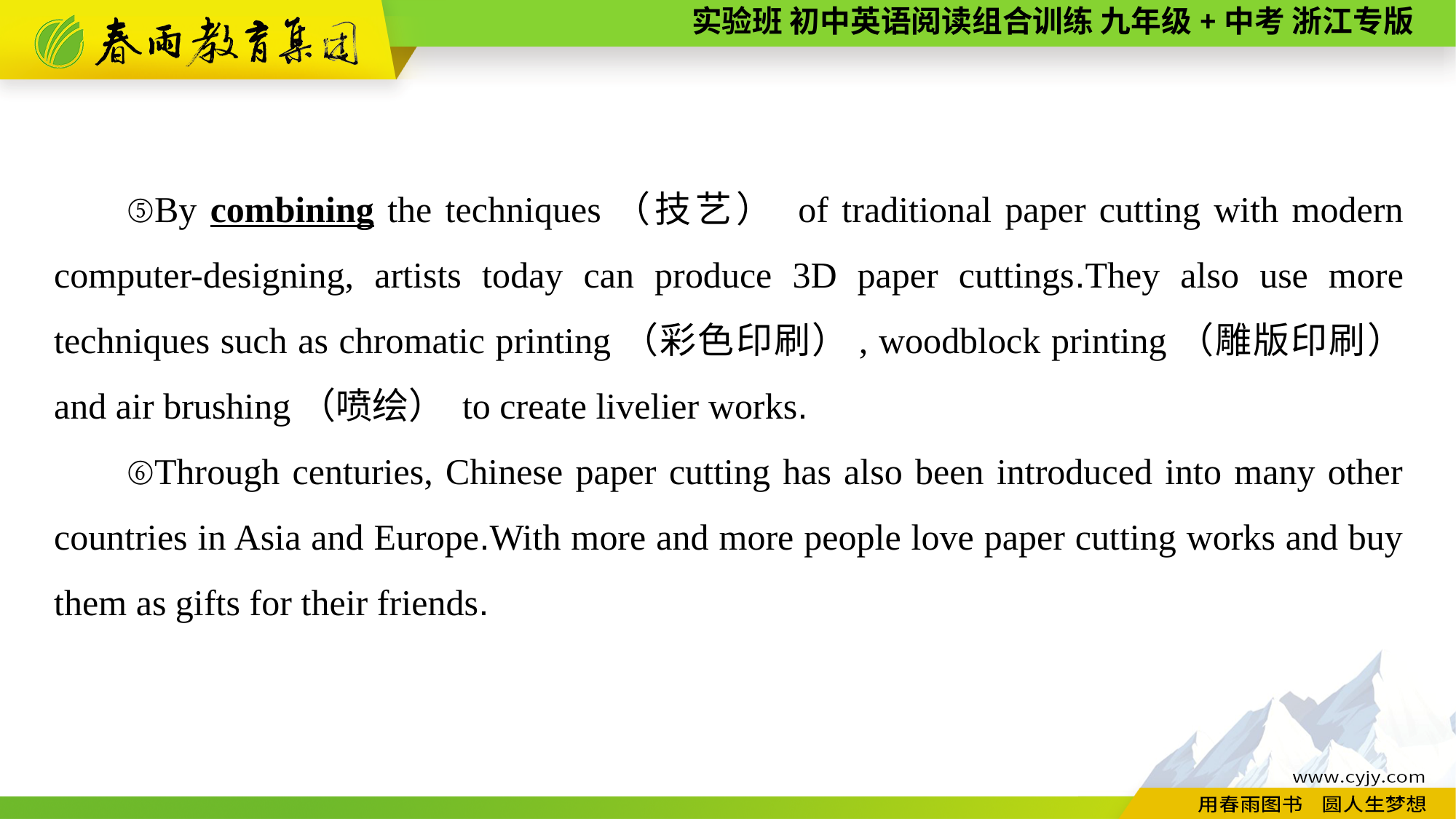

⑤By combining the techniques（技艺） of traditional paper cutting with modern computer-designing, artists today can produce 3D paper cuttings.They also use more techniques such as chromatic printing（彩色印刷）, woodblock printing（雕版印刷） and air brushing（喷绘） to create livelier works.
⑥Through centuries, Chinese paper cutting has also been introduced into many other countries in Asia and Europe.With more and more people love paper cutting works and buy them as gifts for their friends.